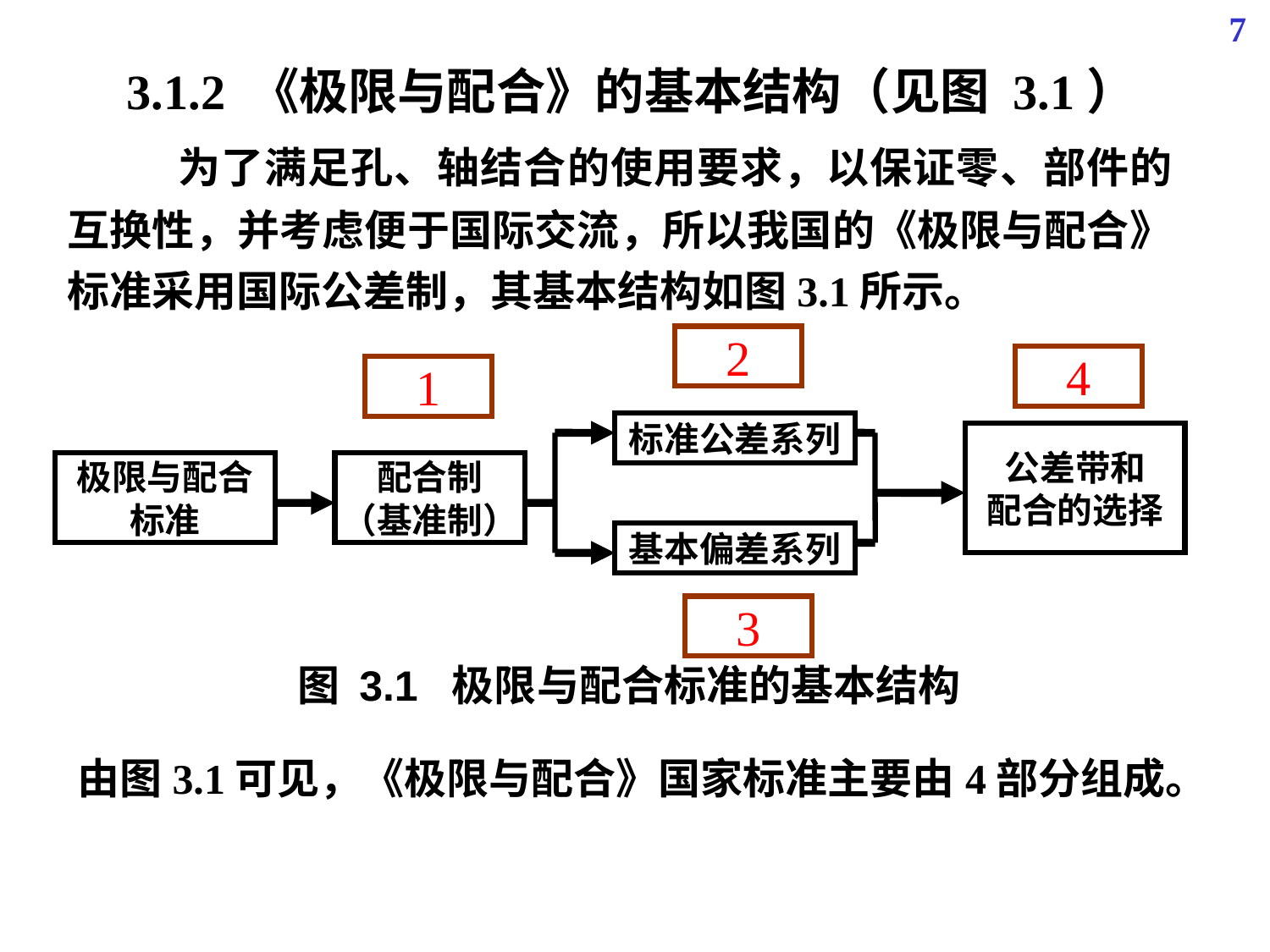

7
  3.1.2 《极限与配合》的基本结构（见图 3.1）
        为了满足孔、轴结合的使用要求，以保证零、部件的互换性，并考虑便于国际交流，所以我国的《极限与配合》标准采用国际公差制，其基本结构如图3.1所示。
2
4
1
标准公差系列
公差带和
配合的选择

极限与配合
标准
配合制
（基准制）

基本偏差系列

图 3.1  极限与配合标准的基本结构
3
由图3.1可见，《极限与配合》国家标准主要由4部分组成。